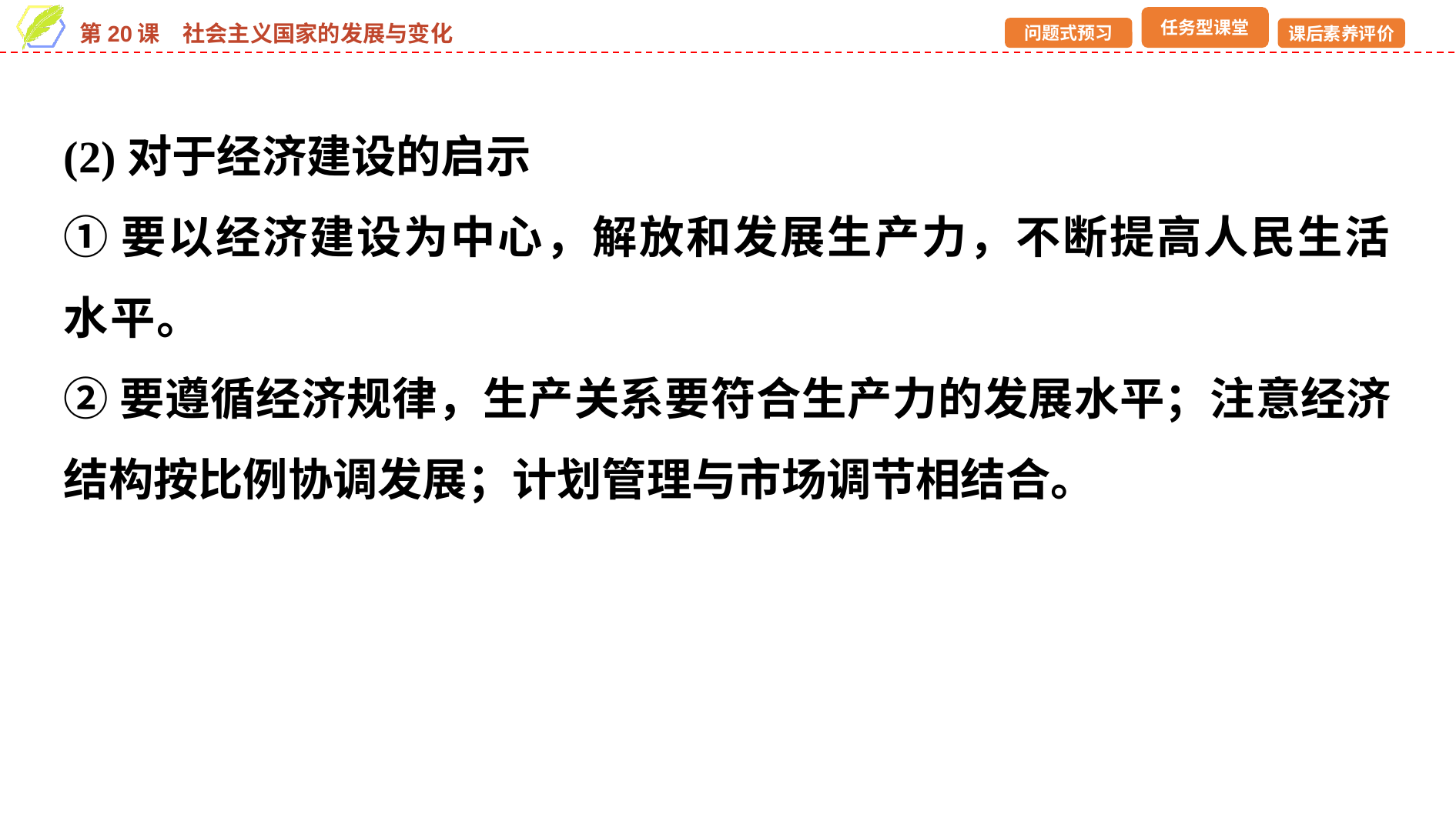

(2)对于经济建设的启示
①要以经济建设为中心，解放和发展生产力，不断提高人民生活水平。
②要遵循经济规律，生产关系要符合生产力的发展水平；注意经济结构按比例协调发展；计划管理与市场调节相结合。